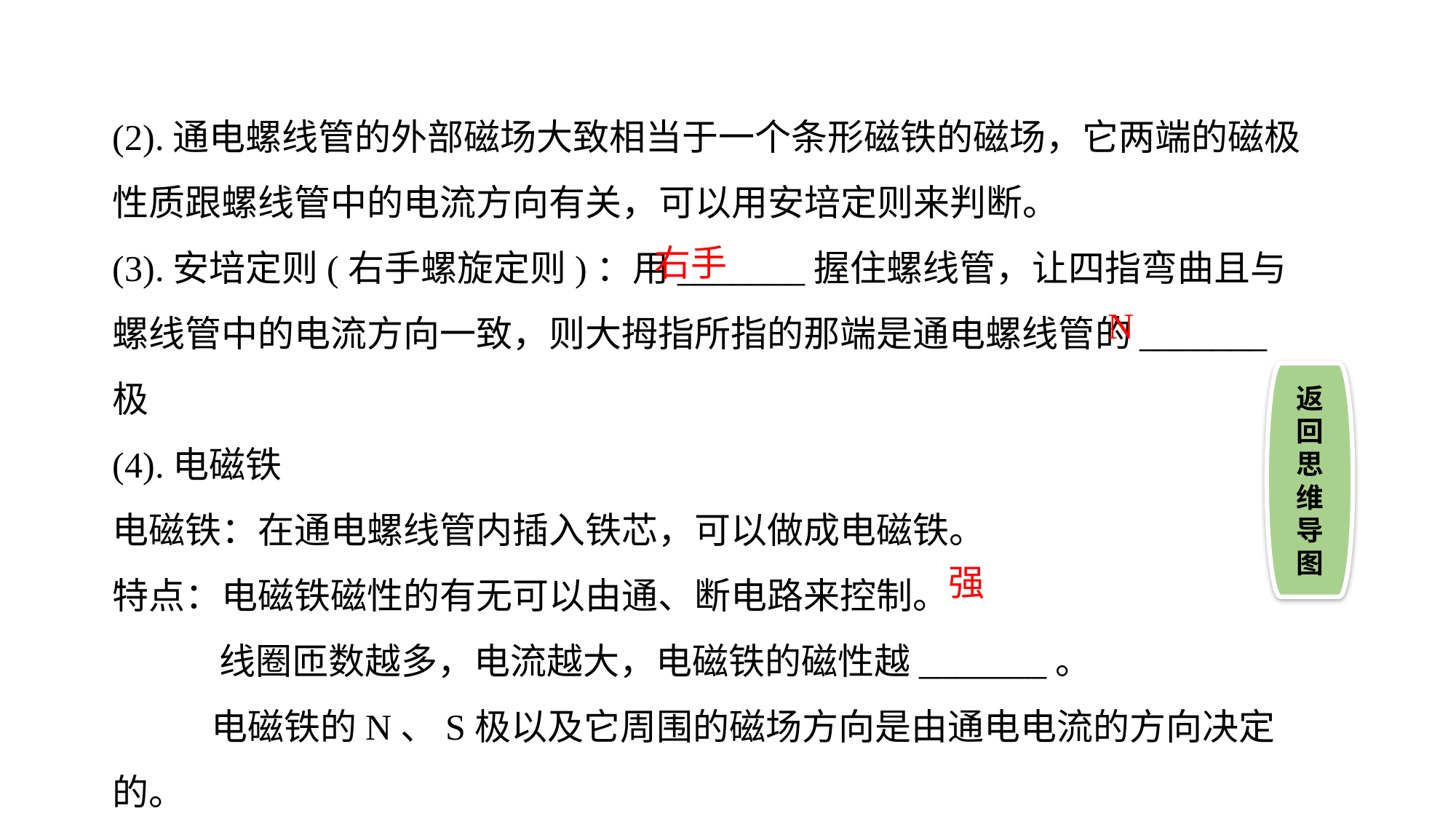

(2).通电螺线管的外部磁场大致相当于一个条形磁铁的磁场，它两端的磁极性质跟螺线管中的电流方向有关，可以用安培定则来判断。
(3).安培定则(右手螺旋定则)：用_______握住螺线管，让四指弯曲且与螺线管中的电流方向一致，则大拇指所指的那端是通电螺线管的_______极
(4).电磁铁
电磁铁：在通电螺线管内插入铁芯，可以做成电磁铁。
特点：电磁铁磁性的有无可以由通、断电路来控制。
            线圈匝数越多，电流越大，电磁铁的磁性越_______。
           电磁铁的N、S极以及它周围的磁场方向是由通电电流的方向决定的。
应用：电磁铁实际用途很多，最直接的应用是电磁起重机和电磁继电器
右手
N
返
回
思
维
导
图
强